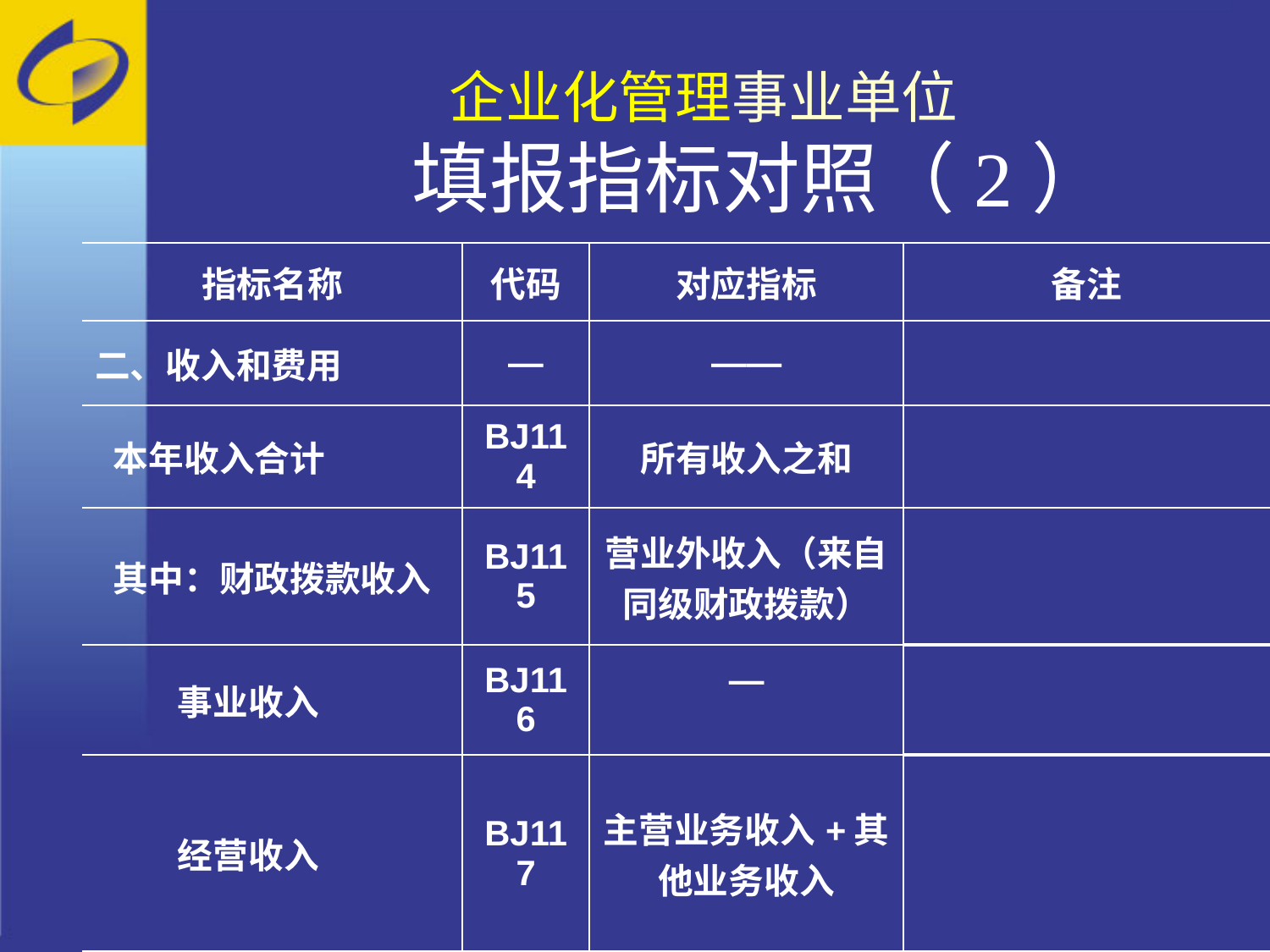

企业化管理事业单位
         填报指标对照（2）
| 指标名称 | 代码 | 对应指标 | 备注 |
| --- | --- | --- | --- |
| 二、收入和费用 | — | —— |  |
| 本年收入合计 | BJ114 | 所有收入之和 |  |
| 其中：财政拨款收入 | BJ115 | 营业外收入（来自同级财政拨款） |  |
| 事业收入 | BJ116 | — |  |
| 经营收入 | BJ117 | 主营业务收入+其他业务收入 |  |